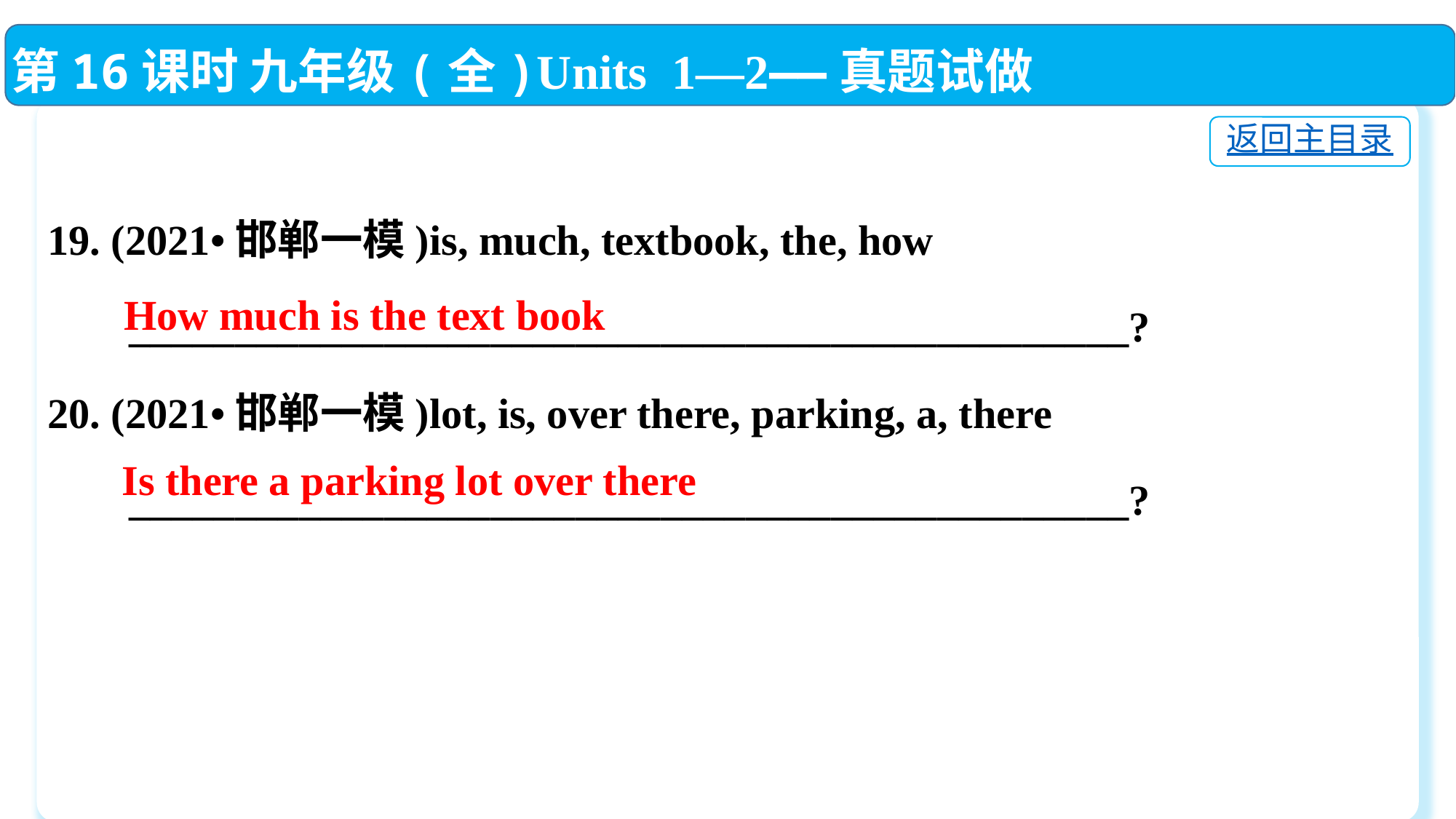

第16课时 九年级(全)Units  1—2——真题试做

返回主目录
19. (2021•邯郸一模)is, much, textbook, the, how
　   _______________________________________________?
20. (2021•邯郸一模)lot, is, over there, parking, a, there
　   _______________________________________________?
How much is the text book
Is there a parking lot over there